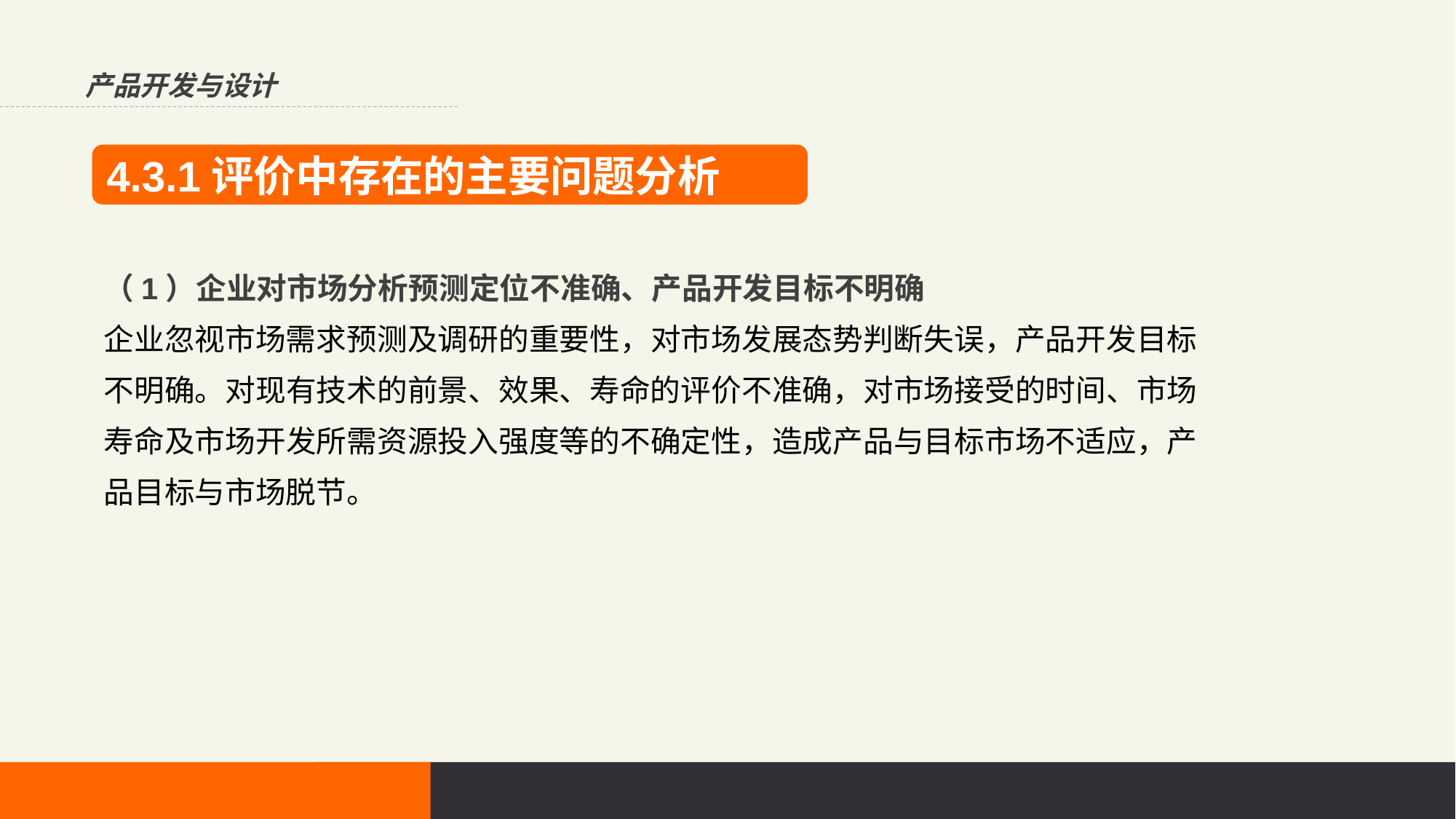

产品开发与设计
4.3.1评价中存在的主要问题分析
（1）企业对市场分析预测定位不准确、产品开发目标不明确
企业忽视市场需求预测及调研的重要性，对市场发展态势判断失误，产品开发目标不明确。对现有技术的前景、效果、寿命的评价不准确，对市场接受的时间、市场寿命及市场开发所需资源投入强度等的不确定性，造成产品与目标市场不适应，产品目标与市场脱节。